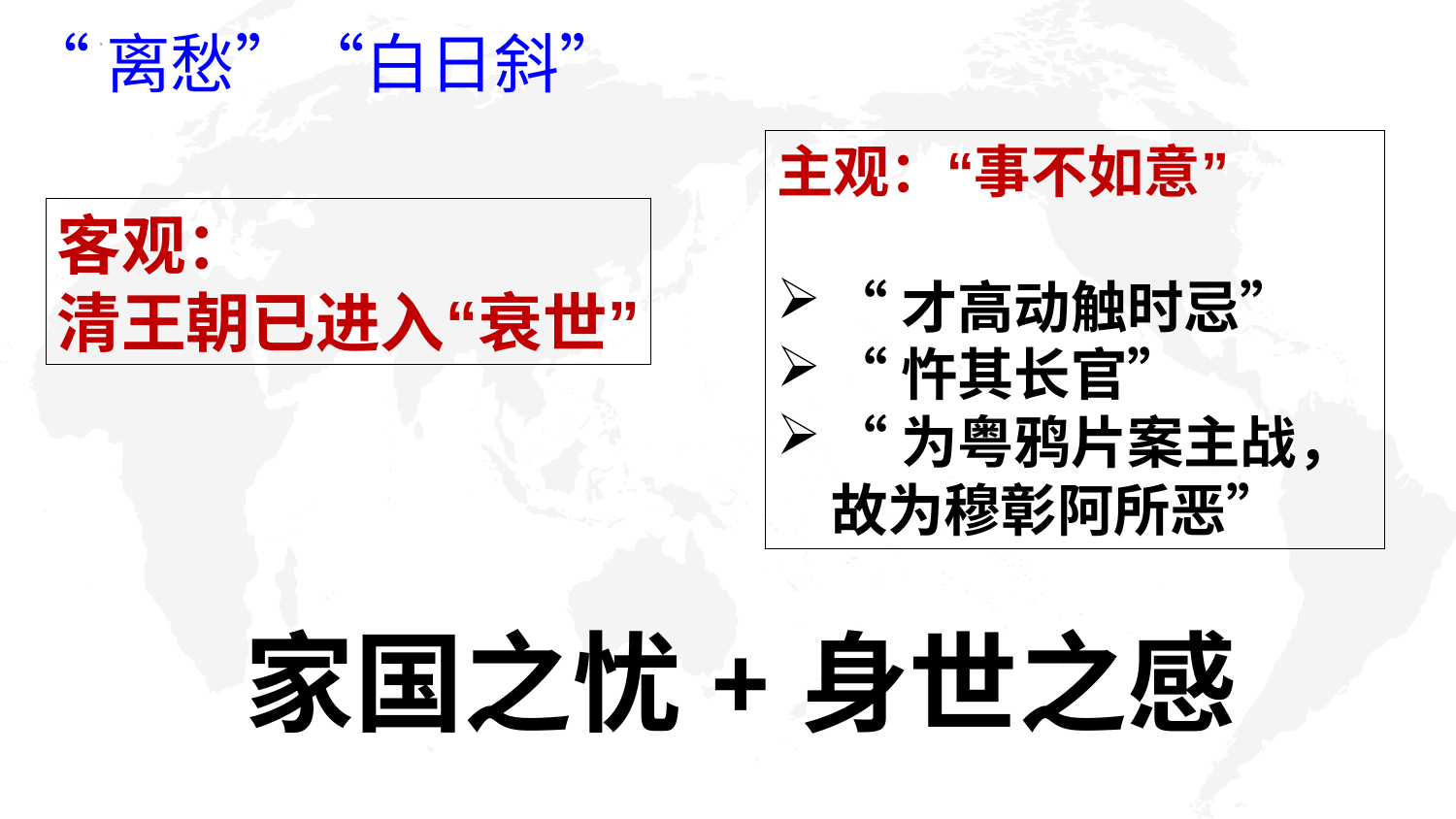

“离愁”“白日斜”
主观：“事不如意”

“才高动触时忌”
“忤其长官”
“为粤鸦片案主战，故为穆彰阿所恶”
客观：
清王朝已进入“衰世”
家国之忧+身世之感